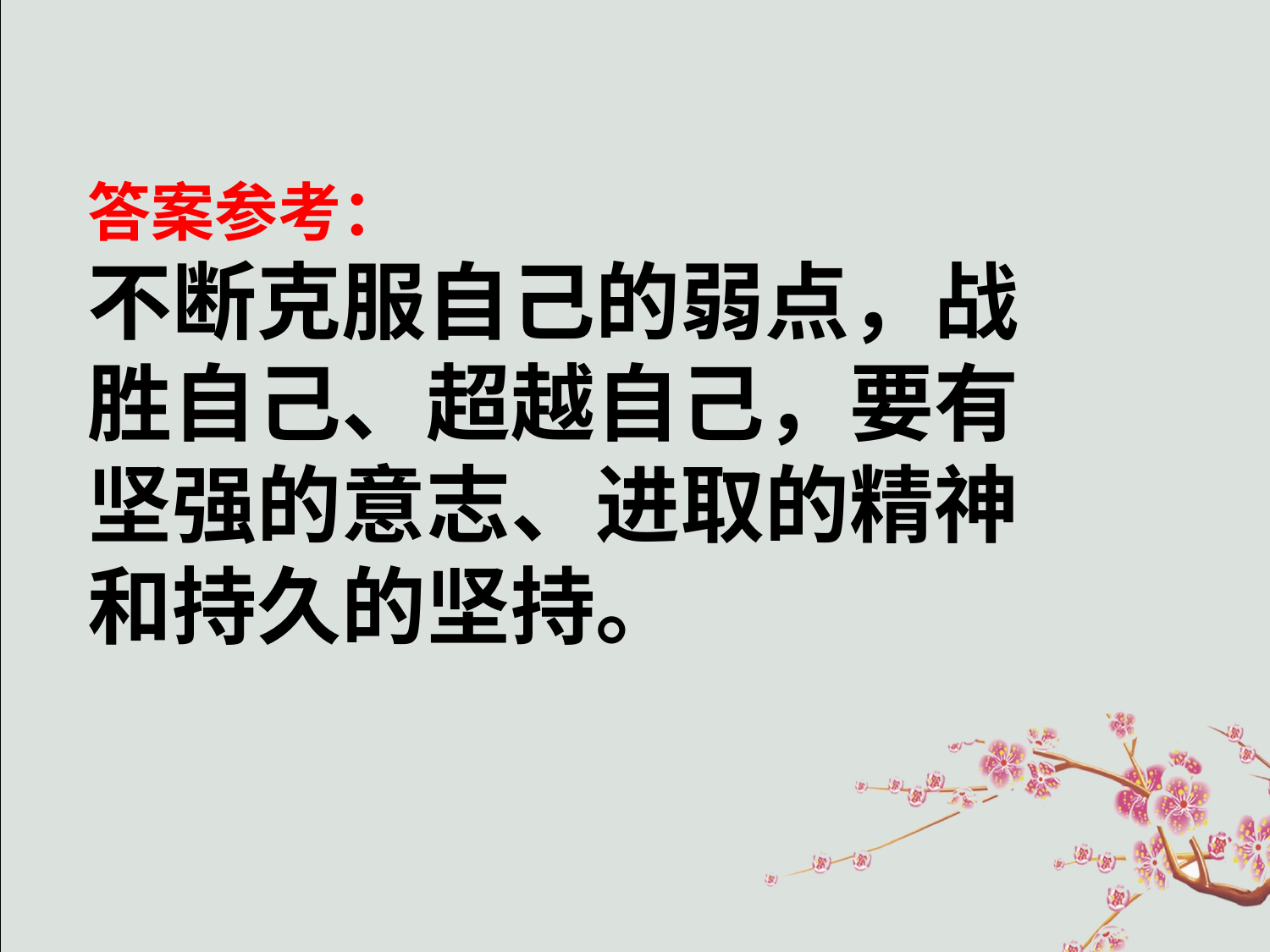

答案参考：
不断克服自己的弱点，战胜自己、超越自己，要有坚强的意志、进取的精神和持久的坚持。